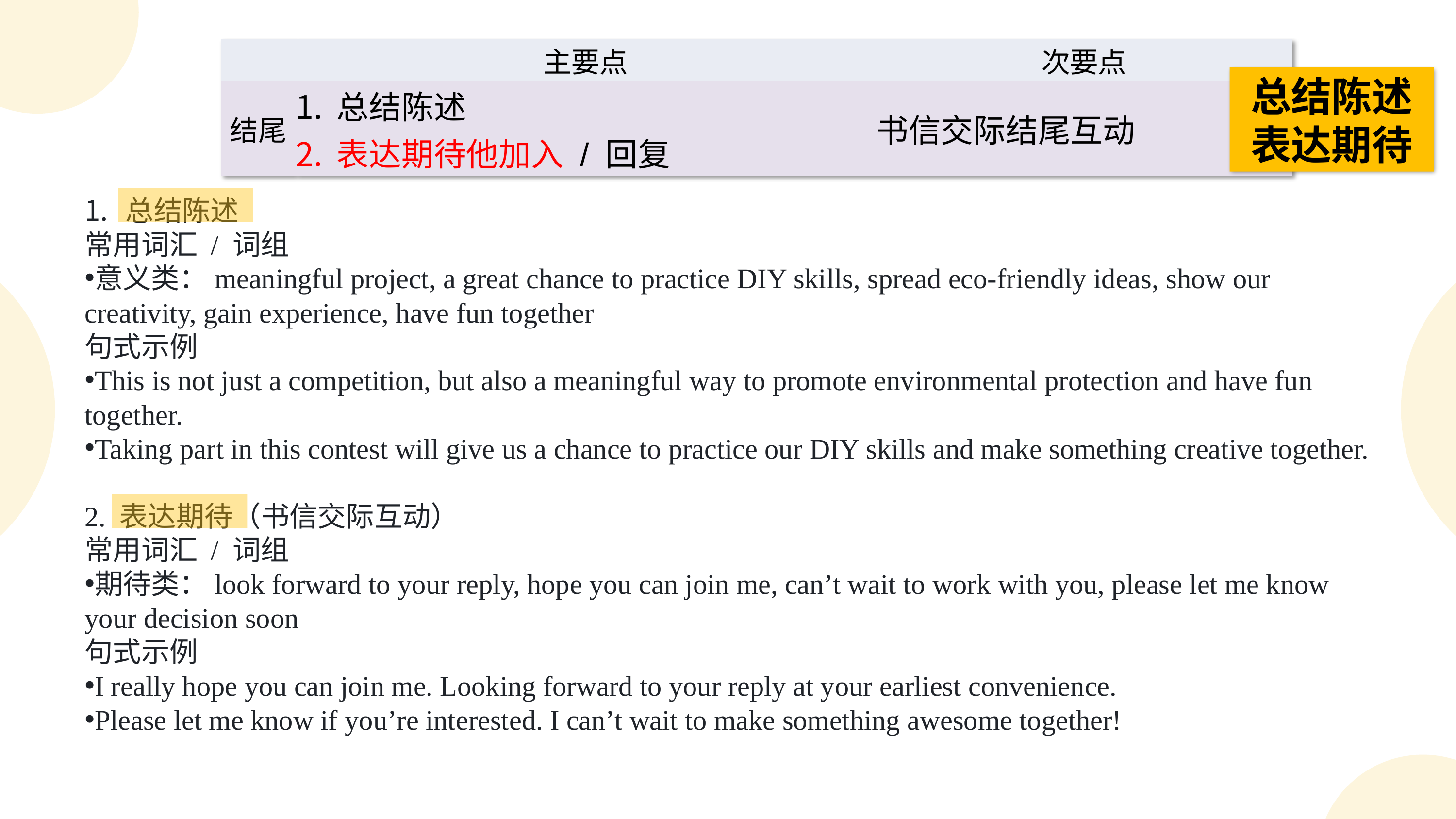

|  | 主要点 | 次要点 |
| --- | --- | --- |
| 结尾 | 总结陈述 表达期待他加入 / 回复 | 书信交际结尾互动 |
总结陈述
表达期待

总结陈述
常用词汇 / 词组
意义类：meaningful project, a great chance to practice DIY skills, spread eco-friendly ideas, show our creativity, gain experience, have fun together
句式示例
This is not just a competition, but also a meaningful way to promote environmental protection and have fun together.
Taking part in this contest will give us a chance to practice our DIY skills and make something creative together.

2. 表达期待（书信交际互动）
常用词汇 / 词组
期待类：look forward to your reply, hope you can join me, can’t wait to work with you, please let me know your decision soon
句式示例
I really hope you can join me. Looking forward to your reply at your earliest convenience.
Please let me know if you’re interested. I can’t wait to make something awesome together!